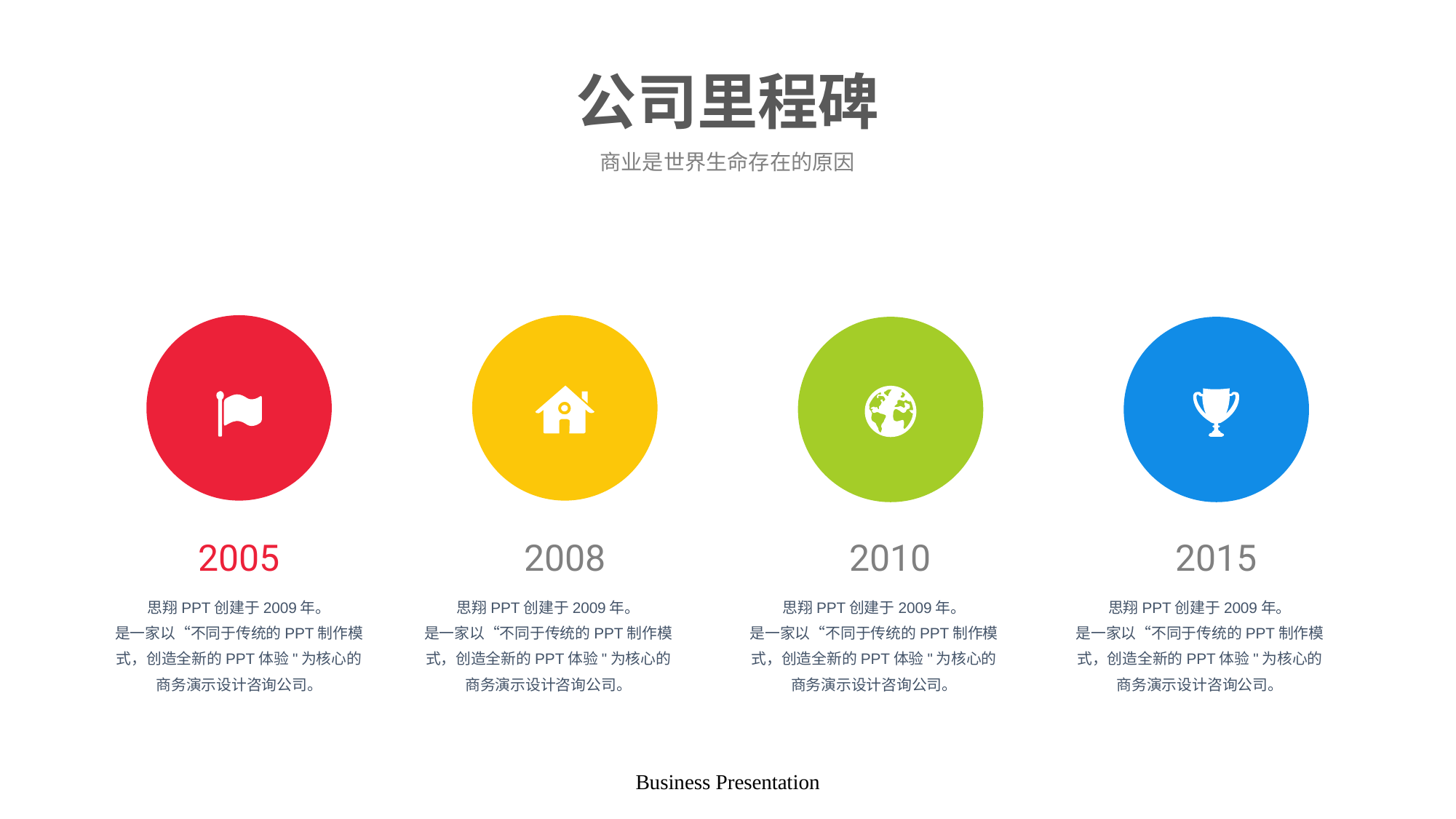

# 公司里程碑
商业是世界生命存在的原因

2005
2008
2010
2015
思翔PPT创建于2009年。
是一家以“不同于传统的PPT制作模式，创造全新的PPT体验"为核心的商务演示设计咨询公司。
思翔PPT创建于2009年。
是一家以“不同于传统的PPT制作模式，创造全新的PPT体验"为核心的商务演示设计咨询公司。
思翔PPT创建于2009年。
是一家以“不同于传统的PPT制作模式，创造全新的PPT体验"为核心的商务演示设计咨询公司。
思翔PPT创建于2009年。
是一家以“不同于传统的PPT制作模式，创造全新的PPT体验"为核心的商务演示设计咨询公司。
Business Presentation
6